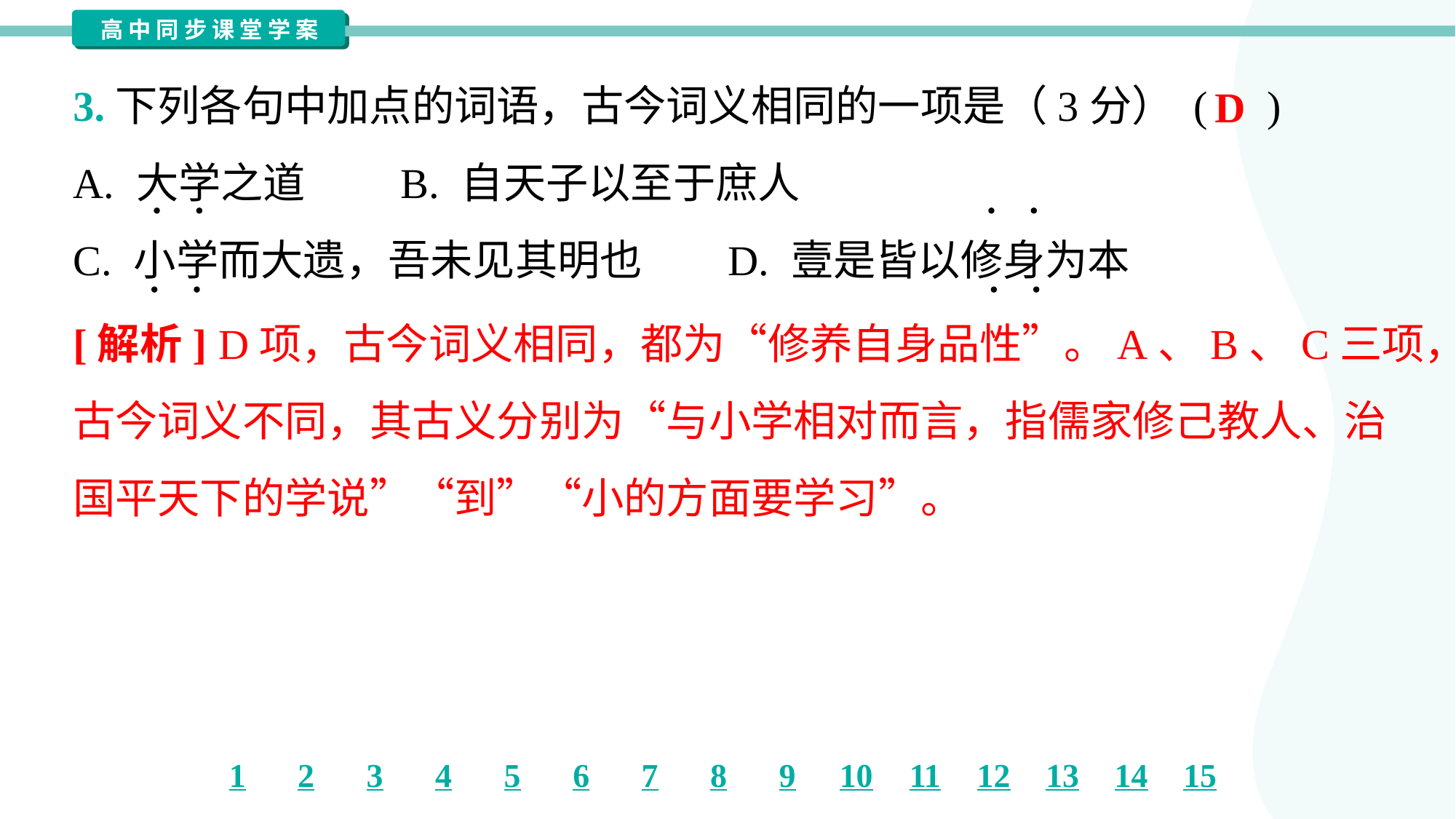

3.下列各句中加点的词语，古今词义相同的一项是（3分） (     )
D
A. 大学之道	B. 自天子以至于庶人
C. 小学而大遗，吾未见其明也	D. 壹是皆以修身为本

[解析] D项，古今词义相同，都为“修养自身品性”。A、B、C三项，
古今词义不同，其古义分别为“与小学相对而言，指儒家修己教人、治
国平天下的学说”“到”“小的方面要学习”。